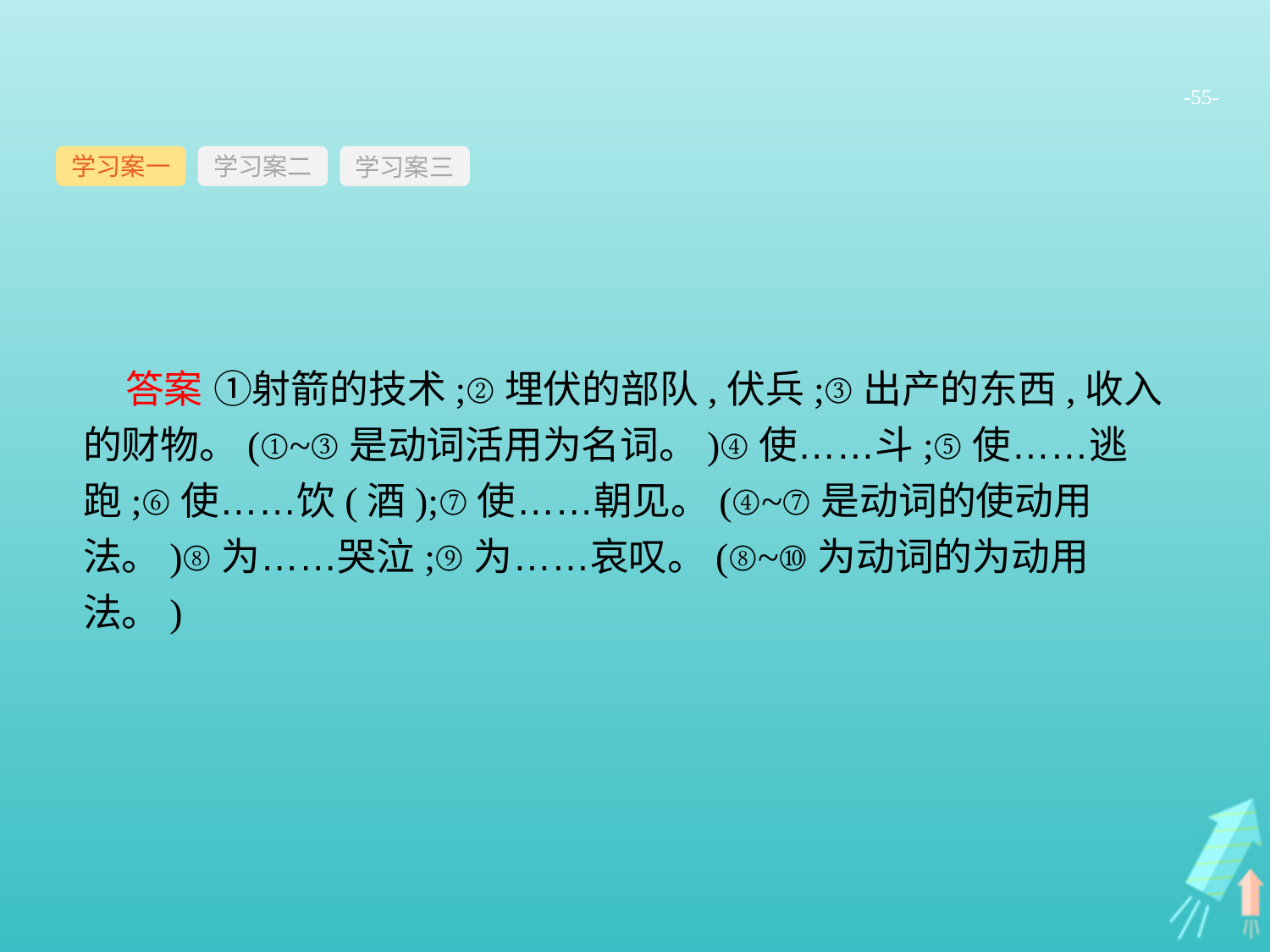

-55-
学习案一
学习案三
学习案二
答案 ①射箭的技术;②埋伏的部队,伏兵;③出产的东西,收入的财物。(①~③是动词活用为名词。)④使……斗;⑤使……逃跑;⑥使……饮(酒);⑦使……朝见。(④~⑦是动词的使动用法。)⑧为……哭泣;⑨为……哀叹。(⑧~⑩为动词的为动用法。)